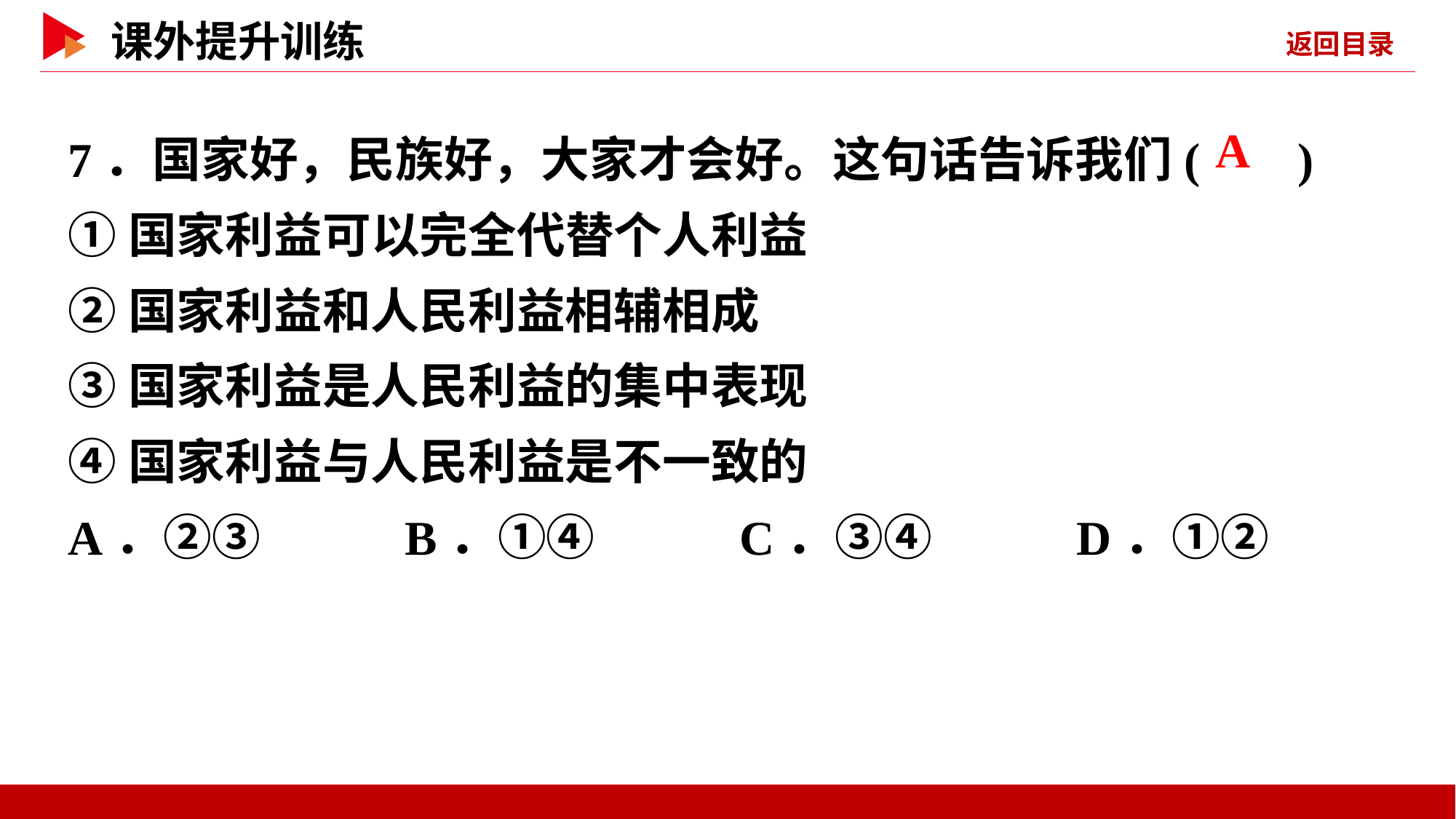

7．国家好，民族好，大家才会好。这句话告诉我们(        )
①国家利益可以完全代替个人利益
②国家利益和人民利益相辅相成
③国家利益是人民利益的集中表现
④国家利益与人民利益是不一致的
A．②③            B．①④            C．③④            D．①②
   A